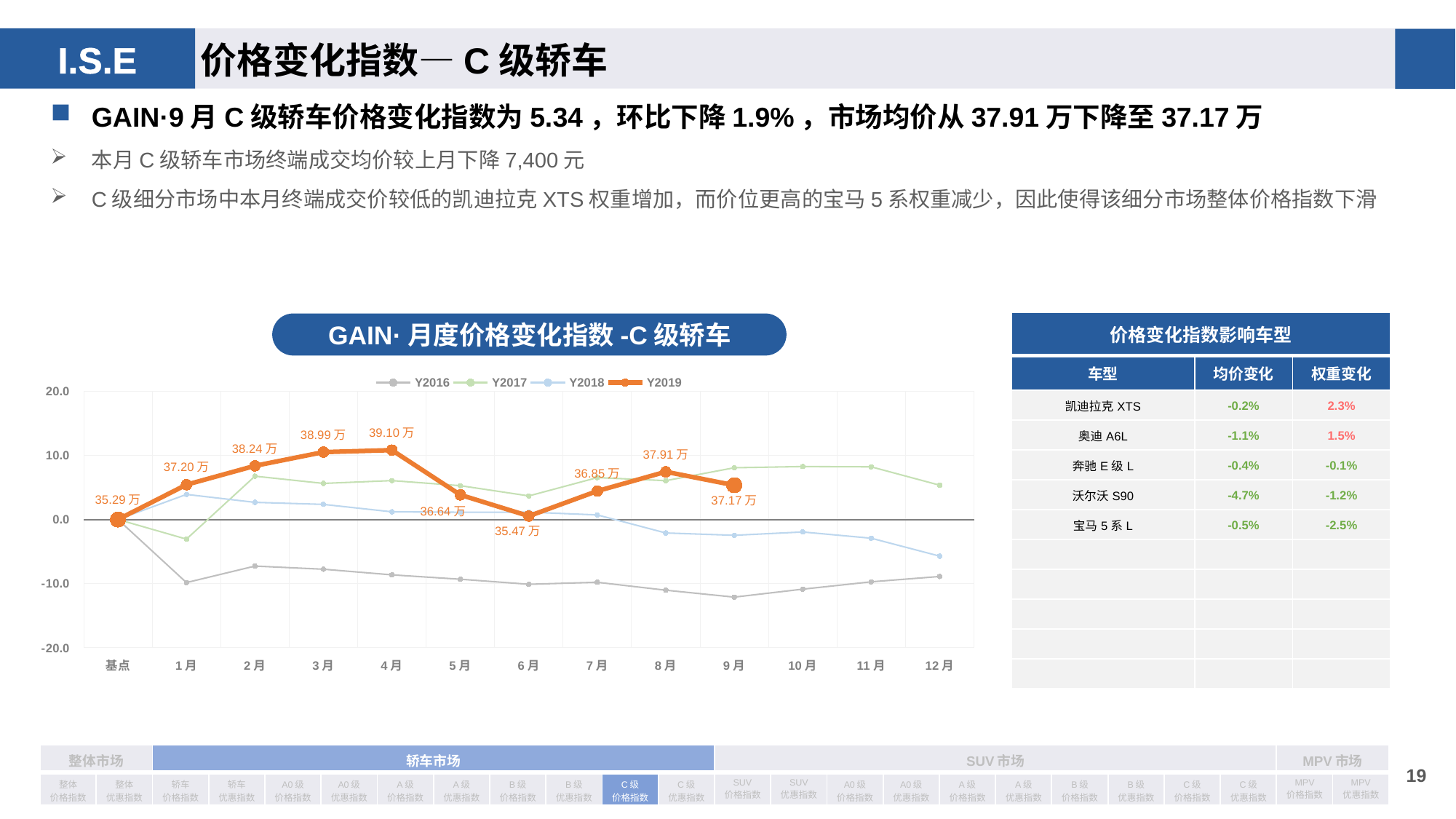

价格变化指数—C级轿车
GAIN·9月C级轿车价格变化指数为5.34，环比下降1.9%，市场均价从37.91万下降至37.17万
本月C级轿车市场终端成交均价较上月下降7,400元
C级细分市场中本月终端成交价较低的凯迪拉克XTS权重增加，而价位更高的宝马5系权重减少，因此使得该细分市场整体价格指数下滑
| 价格变化指数影响车型 |  |  |
| --- | --- | --- |
| 车型 | 均价变化 | 权重变化 |
| 凯迪拉克XTS | -0.2% | 2.3% |
| 奥迪A6L | -1.1% | 1.5% |
| 奔驰E级L | -0.4% | -0.1% |
| 沃尔沃S90 | -4.7% | -1.2% |
| 宝马5系L | -0.5% | -2.5% |
|  |  |  |
|  |  |  |
|  |  |  |
|  |  |  |
|  |  |  |
GAIN·月度价格变化指数-C级轿车

### Chart

| Category | Y2016 | Y2017 | Y2018 | Y2019 |
|---|---|---|---|---|
| 基点 | 0.0 | 0.0 | 0.0 | 0.0 |
| 1月 | -9.846267016582377 | -3.07 | 3.91 | 5.42 |
| 2月 | -7.274085970540467 | 6.75 | 2.67 | 8.36 |
| 3月 | -7.75909770851354 | 5.62 | 2.35 | 10.5 |
| 4月 | -8.639819932912562 | 6.06 | 1.19 | 10.81 |
| 5月 | -9.322477092010484 | 5.27 | 1.13 | 3.83 |
| 6月 | -10.108285059141476 | 3.67 | 1.14 | 0.53 |
| 7月 | -9.79871953974677 | 6.53 | 0.71 | 4.43 |
| 8月 | -11.029561240730079 | 6.05 | -2.11 | 7.44 |
| 9月 | -12.107387767722477 | 8.06 | -2.47 | 5.34 |
| 10月 | -10.87130423315854 | 8.25 | -1.96 | None |
| 11月 | -9.726091875700293 | 8.2 | -2.93 | None |
| 12月 | -8.890228500999264 | 5.34 | -5.72 | None |
| 整体市场 |  | 轿车市场 |  |  |  |  |  |  |  |  |  | SUV市场 |  |  |  |  |  |  |  |  |  | MPV市场 |  |
| --- | --- | --- | --- | --- | --- | --- | --- | --- | --- | --- | --- | --- | --- | --- | --- | --- | --- | --- | --- | --- | --- | --- | --- |
| 整体 价格指数 | 整体 优惠指数 | 轿车 价格指数 | 轿车 优惠指数 | A0级 价格指数 | A0级 优惠指数 | A级 价格指数 | A级 优惠指数 | B级 价格指数 | B级 优惠指数 | C级 价格指数 | C级 优惠指数 | SUV 价格指数 | SUV 优惠指数 | A0级 价格指数 | A0级 优惠指数 | A级 价格指数 | A级 优惠指数 | B级 价格指数 | B级 优惠指数 | C级 价格指数 | C级 优惠指数 | MPV 价格指数 | MPV 优惠指数 |
19